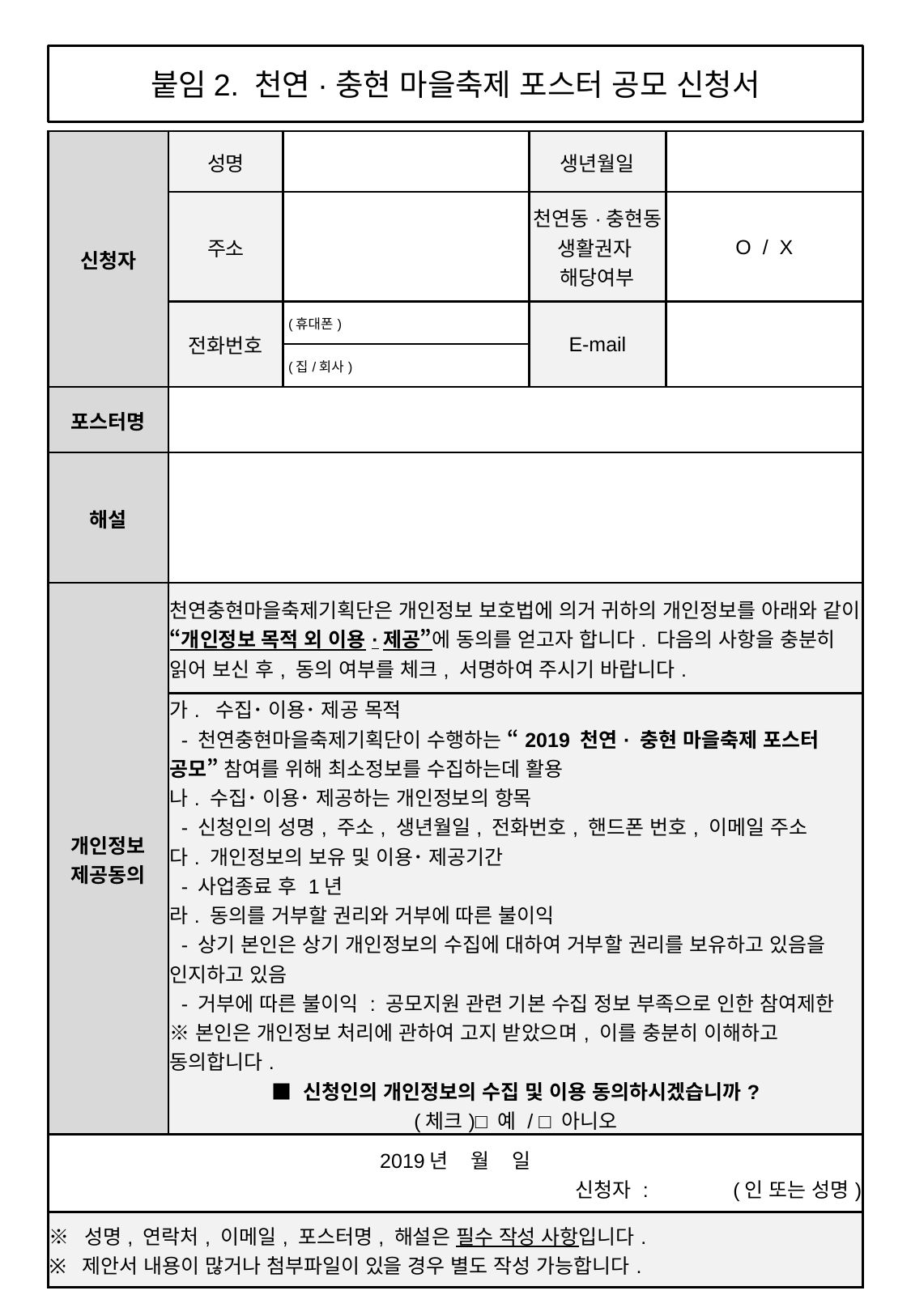

붙임2. 천연·충현 마을축제 포스터 공모 신청서
| 신청자 | 성명 |  | 생년월일 |  |
| --- | --- | --- | --- | --- |
|  | 주소 |  | 천연동·충현동 생활권자 해당여부 | O / X |
|  | 전화번호 | (휴대폰) | E-mail |  |
|  |  | (집/회사) |  |  |
| 포스터명 |  |  |  |  |
| 해설 |  |  |  |  |
| 개인정보 제공동의 | 천연충현마을축제기획단은 개인정보 보호법에 의거 귀하의 개인정보를 아래와 같이 “개인정보 목적 외 이용·제공”에 동의를 얻고자 합니다. 다음의 사항을 충분히 읽어 보신 후, 동의 여부를 체크, 서명하여 주시기 바랍니다. |  |  |  |
|  | 가. 수집･ 이용･ 제공 목적 - 천연충현마을축제기획단이 수행하는 “2019 천연· 충현 마을축제 포스터 공모” 참여를 위해 최소정보를 수집하는데 활용 나. 수집･ 이용･ 제공하는 개인정보의 항목 - 신청인의 성명, 주소, 생년월일, 전화번호, 핸드폰 번호, 이메일 주소 다. 개인정보의 보유 및 이용･ 제공기간 - 사업종료 후 1년 라. 동의를 거부할 권리와 거부에 따른 불이익 - 상기 본인은 상기 개인정보의 수집에 대하여 거부할 권리를 보유하고 있음을 인지하고 있음 - 거부에 따른 불이익 : 공모지원 관련 기본 수집 정보 부족으로 인한 참여제한 ※ 본인은 개인정보 처리에 관하여 고지 받았으며, 이를 충분히 이해하고 동의합니다. ■ 신청인의 개인정보의 수집 및 이용 동의하시겠습니까? (체크)□ 예 / □ 아니오 |  |  |  |
| 2019년 월 일 신청자 : (인 또는 성명) |  |  |  |  |
| ※ 성명, 연락처, 이메일, 포스터명, 해설은 필수 작성 사항입니다. ※ 제안서 내용이 많거나 첨부파일이 있을 경우 별도 작성 가능합니다. |  |  |  |  |